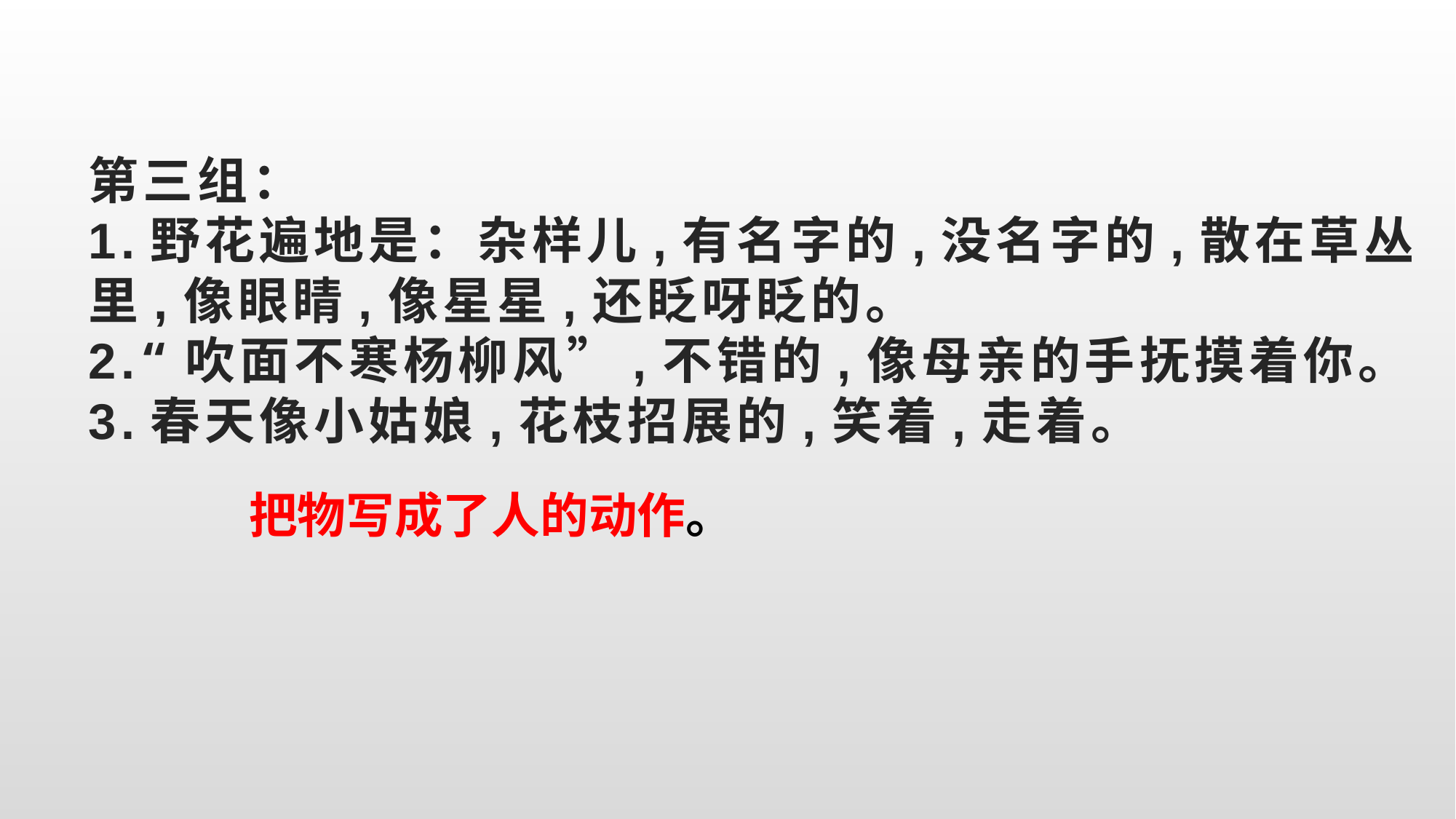

# 第三组： 1.野花遍地是：杂样儿,有名字的,没名字的,散在草丛里,像眼睛,像星星,还眨呀眨的。 2.“吹面不寒杨柳风”,不错的,像母亲的手抚摸着你。 3.春天像小姑娘,花枝招展的,笑着,走着。
把物写成了人的动作。